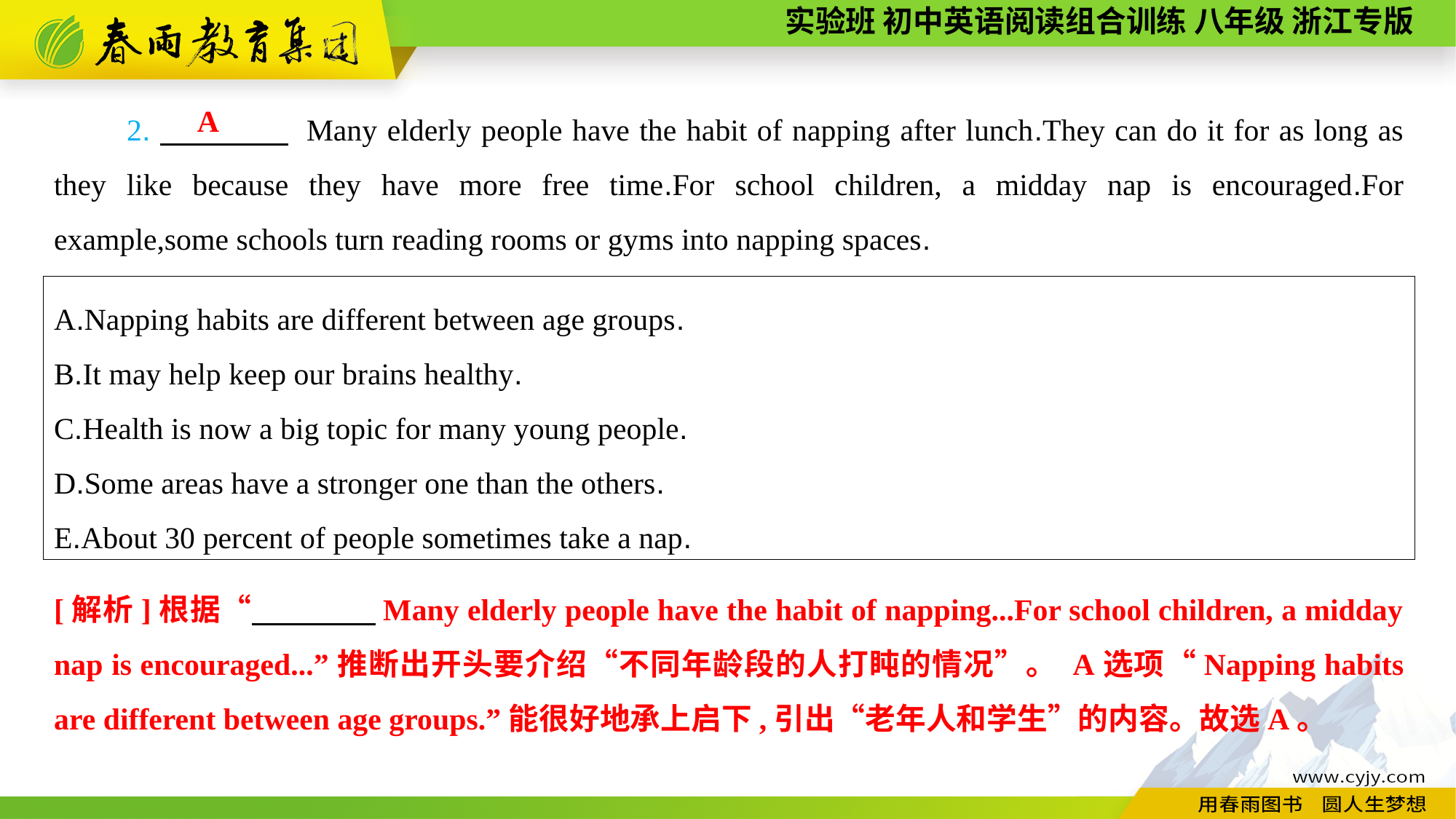

2.　　　　 Many elderly people have the habit of napping after lunch.They can do it for as long as they like because they have more free time.For school children, a midday nap is encouraged.For example,some schools turn reading rooms or gyms into napping spaces.
A
A.Napping habits are different between age groups.
B.It may help keep our brains healthy.
C.Health is now a big topic for many young people.
D.Some areas have a stronger one than the others.
E.About 30 percent of people sometimes take a nap.
[解析]根据“　　　　Many elderly people have the habit of napping...For school children, a midday nap is encouraged...”推断出开头要介绍“不同年龄段的人打盹的情况”。 A选项“Napping habits are different between age groups.”能很好地承上启下,引出“老年人和学生”的内容。故选A。